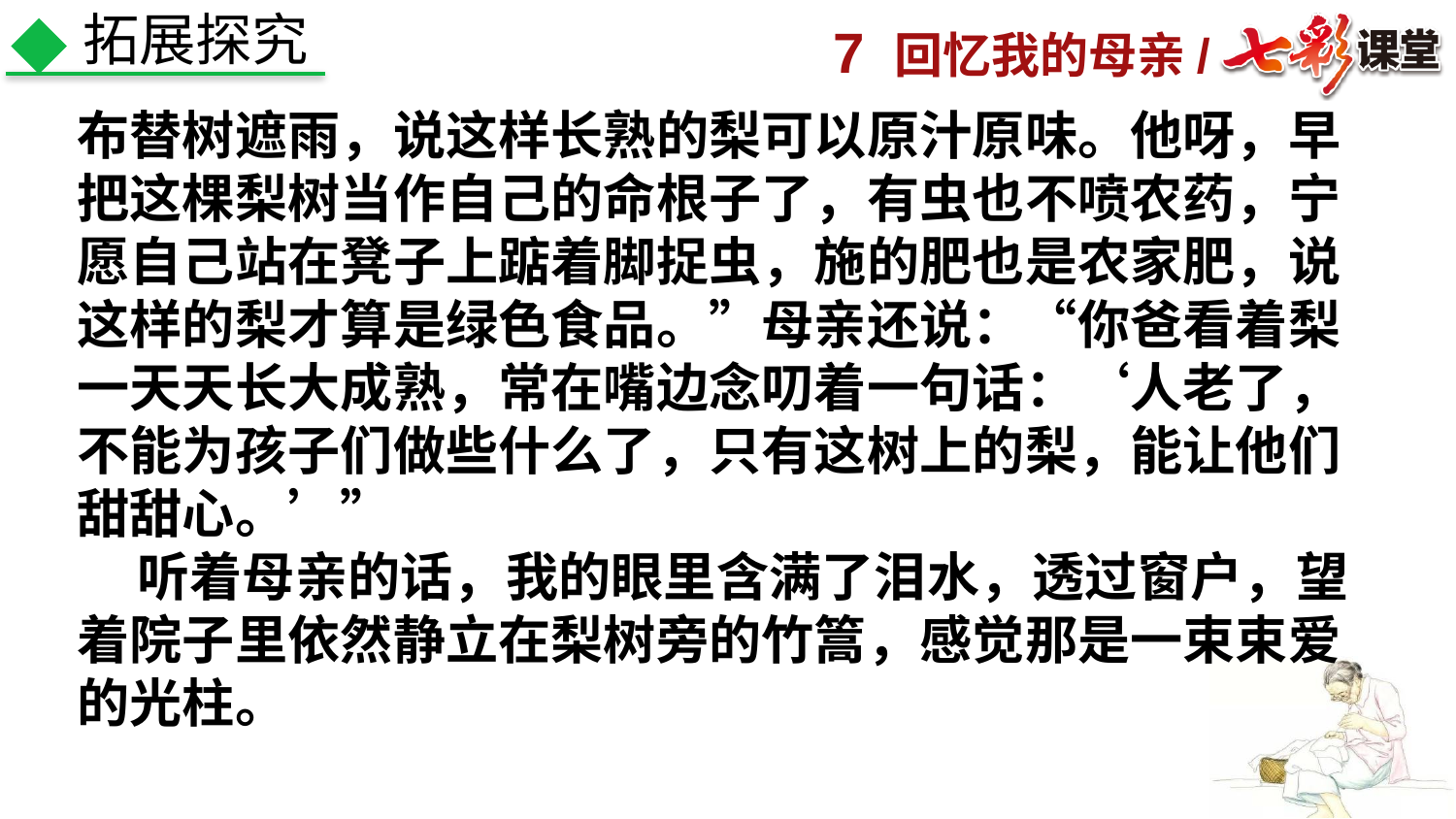

拓展探究

布替树遮雨，说这样长熟的梨可以原汁原味。他呀，早把这棵梨树当作自己的命根子了，有虫也不喷农药，宁愿自己站在凳子上踮着脚捉虫，施的肥也是农家肥，说这样的梨才算是绿色食品。”母亲还说：“你爸看着梨一天天长大成熟，常在嘴边念叨着一句话：‘人老了，不能为孩子们做些什么了，只有这树上的梨，能让他们甜甜心。’”
    听着母亲的话，我的眼里含满了泪水，透过窗户，望着院子里依然静立在梨树旁的竹篙，感觉那是一束束爱的光柱。